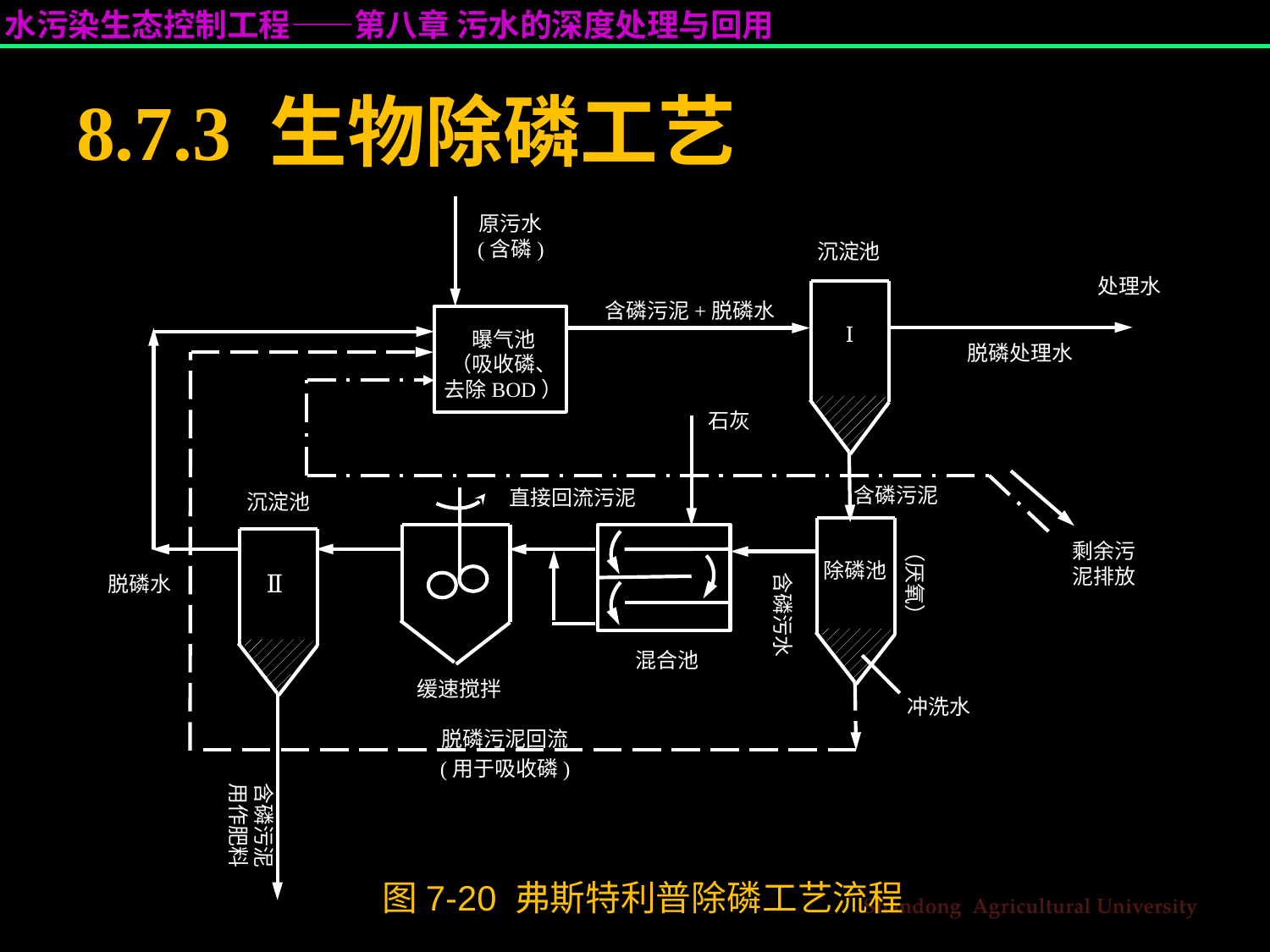

# 8.7.3 生物除磷工艺
原污水
(含磷)
沉淀池
Ⅰ

处理水
含磷污泥+脱磷水

曝气池
（吸收磷、
去除BOD）
脱磷处理水
石灰

含磷污泥
直接回流污泥
沉淀池
除磷池

（厌氧）

剩余污
泥排放

含磷污水
Ⅱ
脱磷水

混合池
缓速搅拌
冲洗水
脱磷污泥回流
(用于吸收磷)
含磷污泥
用作肥料
图7-20 弗斯特利普除磷工艺流程